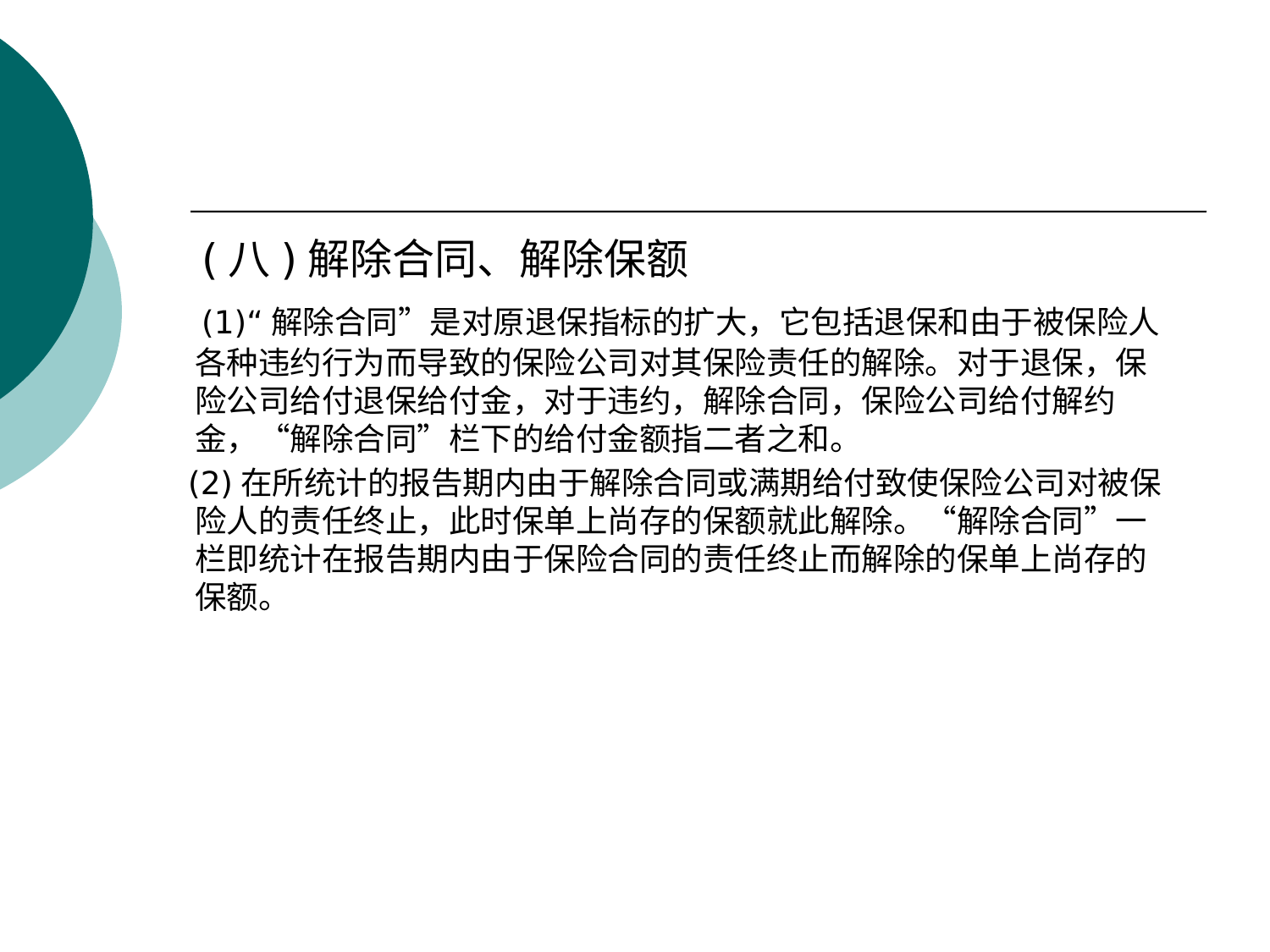

#
    (八)解除合同、解除保额
    (1)“解除合同”是对原退保指标的扩大，它包括退保和由于被保险人各种违约行为而导致的保险公司对其保险责任的解除。对于退保，保险公司给付退保给付金，对于违约，解除合同，保险公司给付解约金，“解除合同”栏下的给付金额指二者之和。
    (2)在所统计的报告期内由于解除合同或满期给付致使保险公司对被保险人的责任终止，此时保单上尚存的保额就此解除。“解除合同”一栏即统计在报告期内由于保险合同的责任终止而解除的保单上尚存的保额。